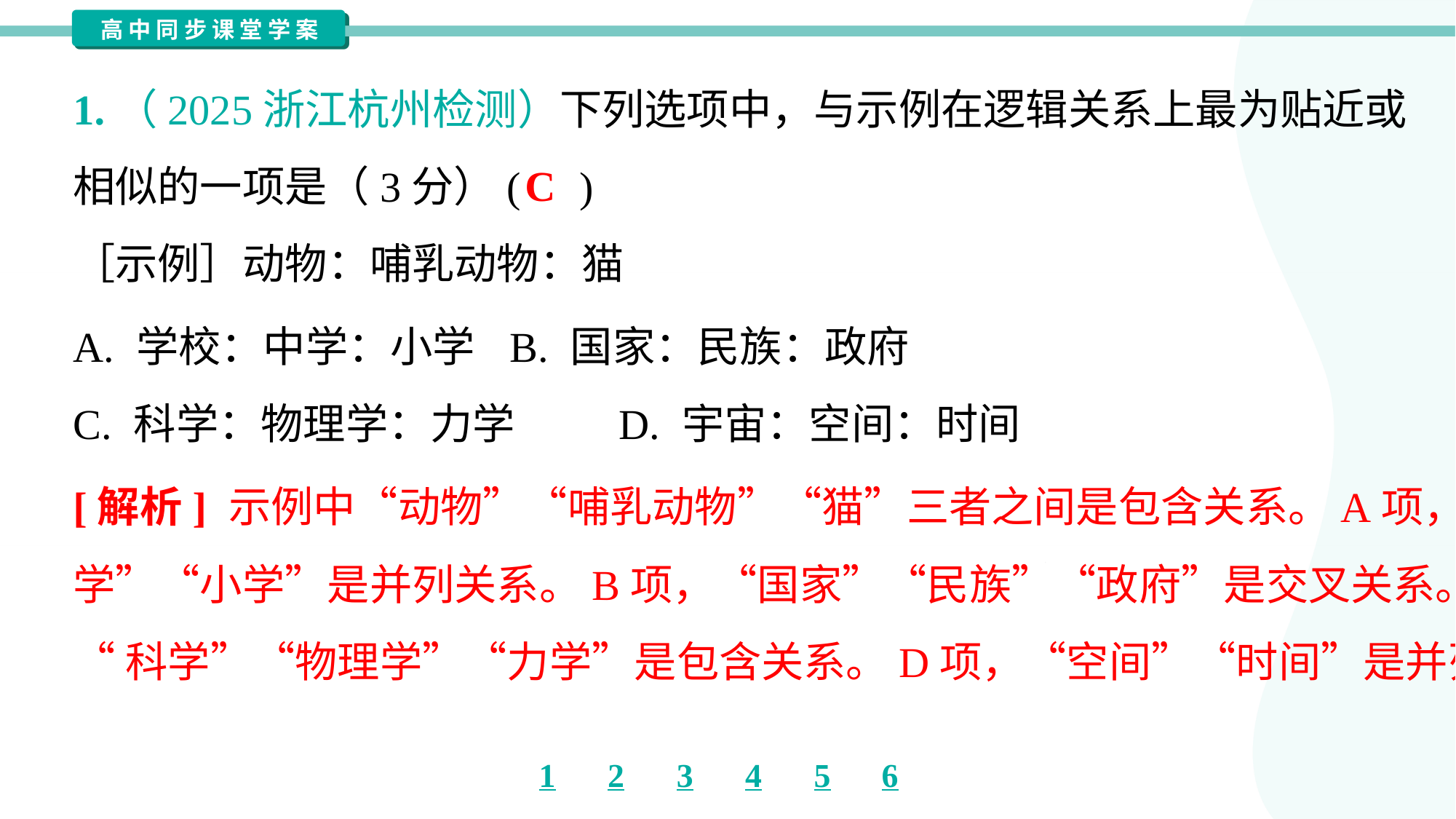

1.（2025浙江杭州检测）下列选项中，与示例在逻辑关系上最为贴近或
相似的一项是（3分）(     )
［示例］动物：哺乳动物：猫
C
A. 学校：中学：小学	B. 国家：民族：政府
C. 科学：物理学：力学	D. 宇宙：空间：时间
[解析] 示例中“动物”“哺乳动物”“猫”三者之间是包含关系。A项，“中
学”“小学”是并列关系。B项，“国家”“民族”“政府”是交叉关系。C项，
“科学”“物理学”“力学”是包含关系。D项，“空间”“时间”是并列关系。